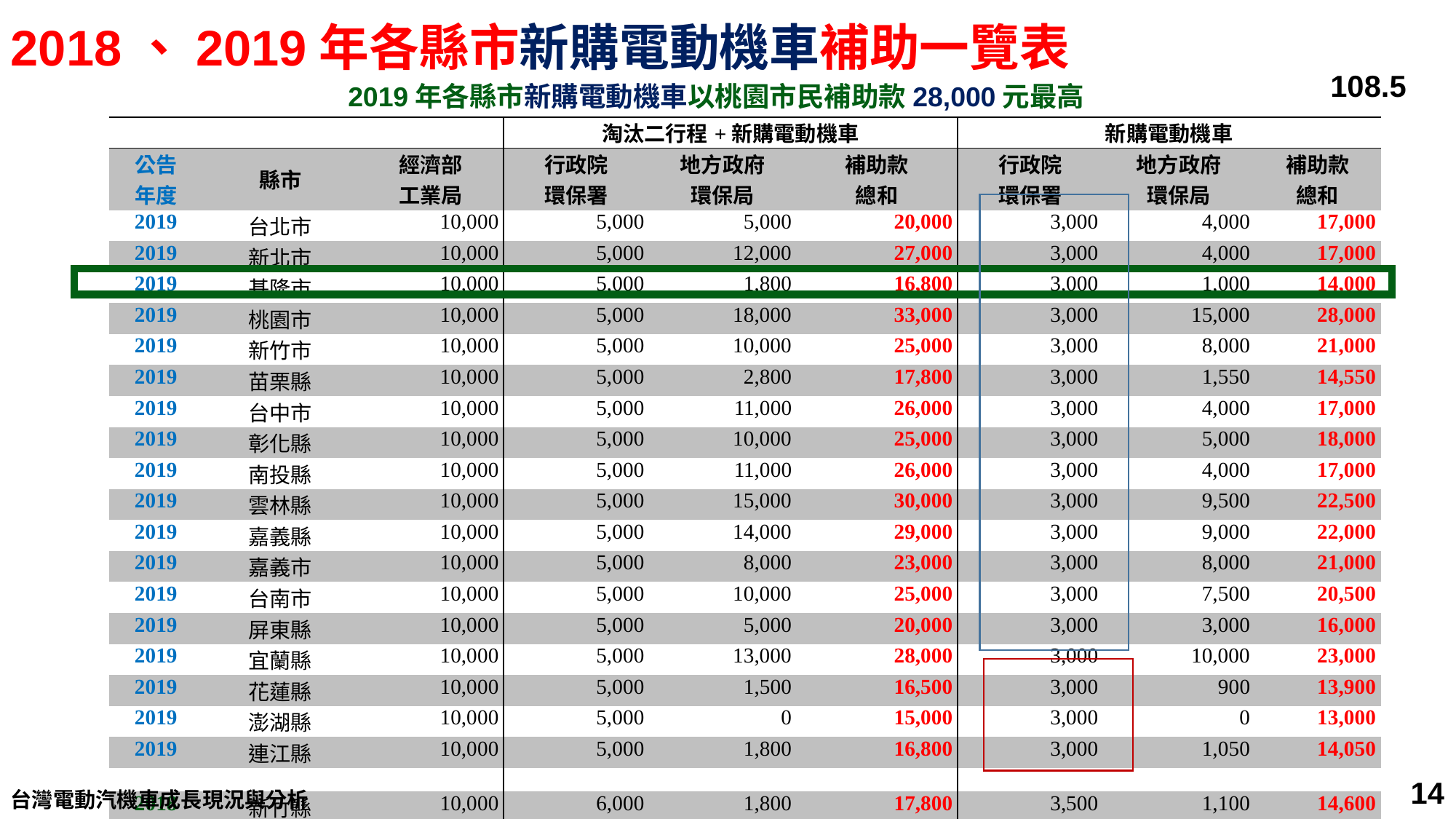

# 2018、2019年各縣市新購電動機車補助一覽表
108.5

2019年各縣市新購電動機車以桃園市民補助款28,000元最高
|  |  |  | 淘汰二行程+新購電動機車 |  |  | 新購電動機車 |  |  |
| --- | --- | --- | --- | --- | --- | --- | --- | --- |
| 公告 年度 | 縣市 | 經濟部 工業局 | 行政院 環保署 | 地方政府 環保局 | 補助款 總和 | 行政院 環保署 | 地方政府 環保局 | 補助款 總和 |
| 2019 | 台北市 | 10,000 | 5,000 | 5,000 | 20,000 | 3,000 | 4,000 | 17,000 |
| 2019 | 新北市 | 10,000 | 5,000 | 12,000 | 27,000 | 3,000 | 4,000 | 17,000 |
| 2019 | 基隆市 | 10,000 | 5,000 | 1,800 | 16,800 | 3,000 | 1,000 | 14,000 |
| 2019 | 桃園市 | 10,000 | 5,000 | 18,000 | 33,000 | 3,000 | 15,000 | 28,000 |
| 2019 | 新竹市 | 10,000 | 5,000 | 10,000 | 25,000 | 3,000 | 8,000 | 21,000 |
| 2019 | 苗栗縣 | 10,000 | 5,000 | 2,800 | 17,800 | 3,000 | 1,550 | 14,550 |
| 2019 | 台中市 | 10,000 | 5,000 | 11,000 | 26,000 | 3,000 | 4,000 | 17,000 |
| 2019 | 彰化縣 | 10,000 | 5,000 | 10,000 | 25,000 | 3,000 | 5,000 | 18,000 |
| 2019 | 南投縣 | 10,000 | 5,000 | 11,000 | 26,000 | 3,000 | 4,000 | 17,000 |
| 2019 | 雲林縣 | 10,000 | 5,000 | 15,000 | 30,000 | 3,000 | 9,500 | 22,500 |
| 2019 | 嘉義縣 | 10,000 | 5,000 | 14,000 | 29,000 | 3,000 | 9,000 | 22,000 |
| 2019 | 嘉義市 | 10,000 | 5,000 | 8,000 | 23,000 | 3,000 | 8,000 | 21,000 |
| 2019 | 台南市 | 10,000 | 5,000 | 10,000 | 25,000 | 3,000 | 7,500 | 20,500 |
| 2019 | 屏東縣 | 10,000 | 5,000 | 5,000 | 20,000 | 3,000 | 3,000 | 16,000 |
| 2019 | 宜蘭縣 | 10,000 | 5,000 | 13,000 | 28,000 | 3,000 | 10,000 | 23,000 |
| 2019 | 花蓮縣 | 10,000 | 5,000 | 1,500 | 16,500 | 3,000 | 900 | 13,900 |
| 2019 | 澎湖縣 | 10,000 | 5,000 | 0 | 15,000 | 3,000 | 0 | 13,000 |
| 2019 | 連江縣 | 10,000 | 5,000 | 1,800 | 16,800 | 3,000 | 1,050 | 14,050 |
|  |  |  |  |  |  |  |  |  |
| 2018 | 新竹縣 | 10,000 | 6,000 | 1,800 | 17,800 | 3,500 | 1,100 | 14,600 |
| 2018 | 高雄市 | 10,000 | 6,000 | 15,000 | 31,000 | 3,500 | 4,000 | 17,500 |
| 2018 | 台東縣 | 10,000 | 6,000 | 1,800 | 17,800 | 3,500 | 1,100 | 14,600 |
|  |  |  |  |  |  |  | 單位：新台幣元/輛 |  |

14
14
台灣電動汽機車成長現況與分析